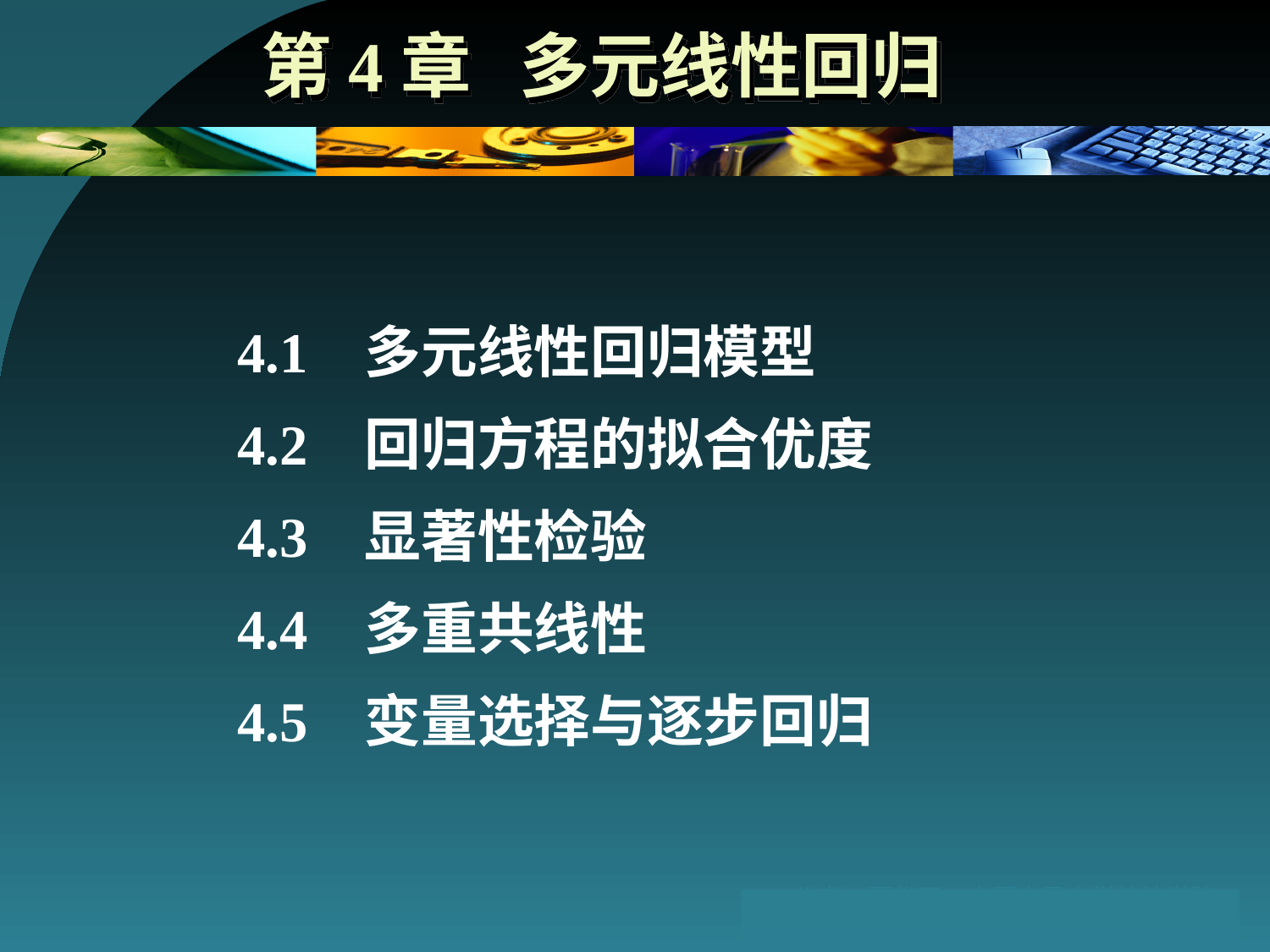

第4章   多元线性回归
4.1   多元线性回归模型
4.2   回归方程的拟合优度
4.3   显著性检验
4.4   多重共线性
4.5   变量选择与逐步回归